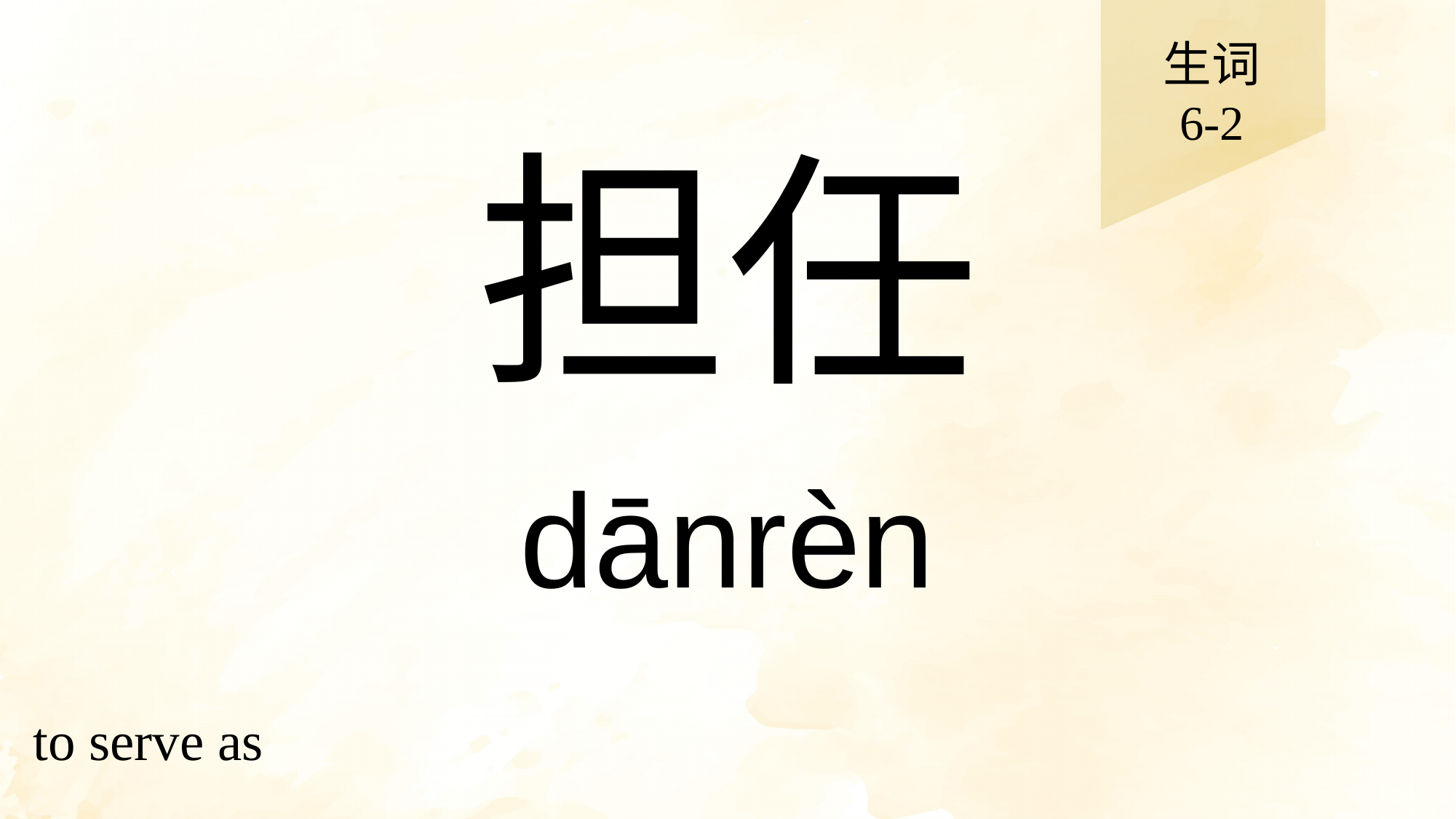

生词
6-2
# 担任
dānrèn
to serve as